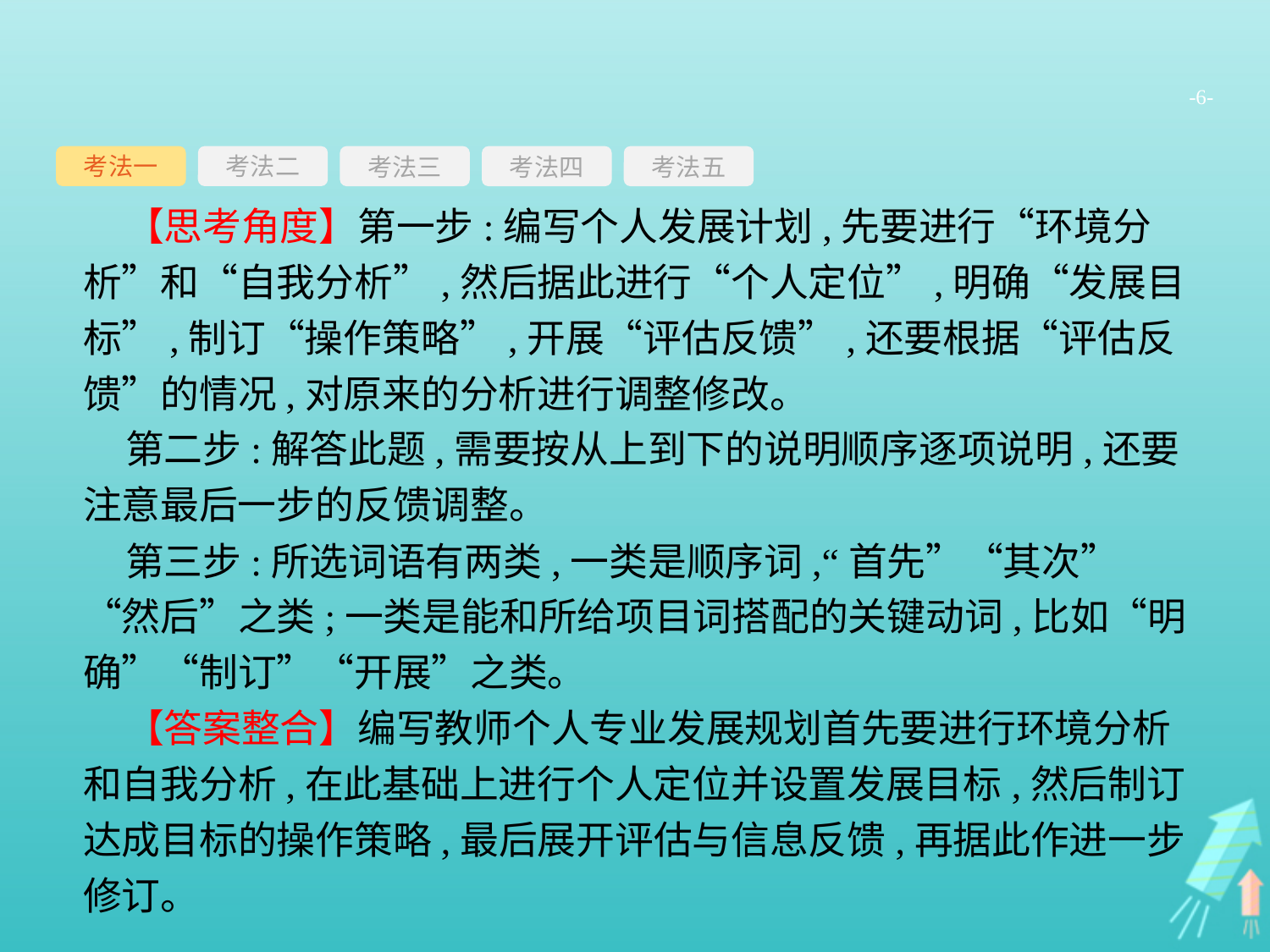

-6-
考法一
考法三
考法四
考法五
考法二
【思考角度】第一步:编写个人发展计划,先要进行“环境分析”和“自我分析”,然后据此进行“个人定位”,明确“发展目标”,制订“操作策略”,开展“评估反馈”,还要根据“评估反馈”的情况,对原来的分析进行调整修改。
第二步:解答此题,需要按从上到下的说明顺序逐项说明,还要注意最后一步的反馈调整。
第三步:所选词语有两类,一类是顺序词,“首先”“其次”“然后”之类;一类是能和所给项目词搭配的关键动词,比如“明确”“制订”“开展”之类。
【答案整合】编写教师个人专业发展规划首先要进行环境分析和自我分析,在此基础上进行个人定位并设置发展目标,然后制订达成目标的操作策略,最后展开评估与信息反馈,再据此作进一步修订。